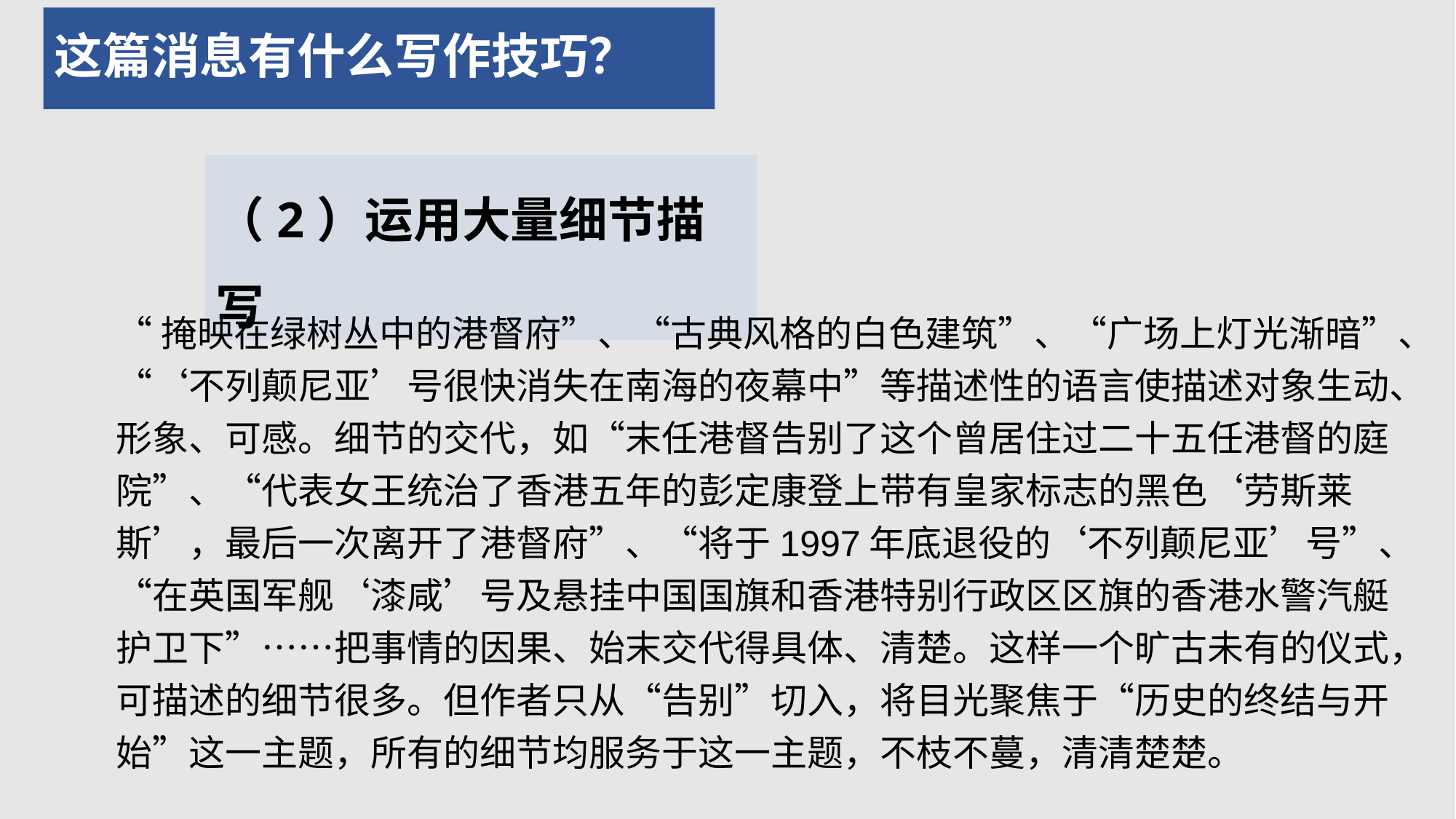

# 这篇消息有什么写作技巧？
（2）运用大量细节描写
“掩映在绿树丛中的港督府”、“古典风格的白色建筑”、“广场上灯光渐暗”、“‘不列颠尼亚’号很快消失在南海的夜幕中”等描述性的语言使描述对象生动、形象、可感。细节的交代，如“末任港督告别了这个曾居住过二十五任港督的庭院”、“代表女王统治了香港五年的彭定康登上带有皇家标志的黑色‘劳斯莱斯’，最后一次离开了港督府”、“将于1997年底退役的‘不列颠尼亚’号”、“在英国军舰‘漆咸’号及悬挂中国国旗和香港特别行政区区旗的香港水警汽艇护卫下”……把事情的因果、始末交代得具体、清楚。这样一个旷古未有的仪式，可描述的细节很多。但作者只从“告别”切入，将目光聚焦于“历史的终结与开始”这一主题，所有的细节均服务于这一主题，不枝不蔓，清清楚楚。